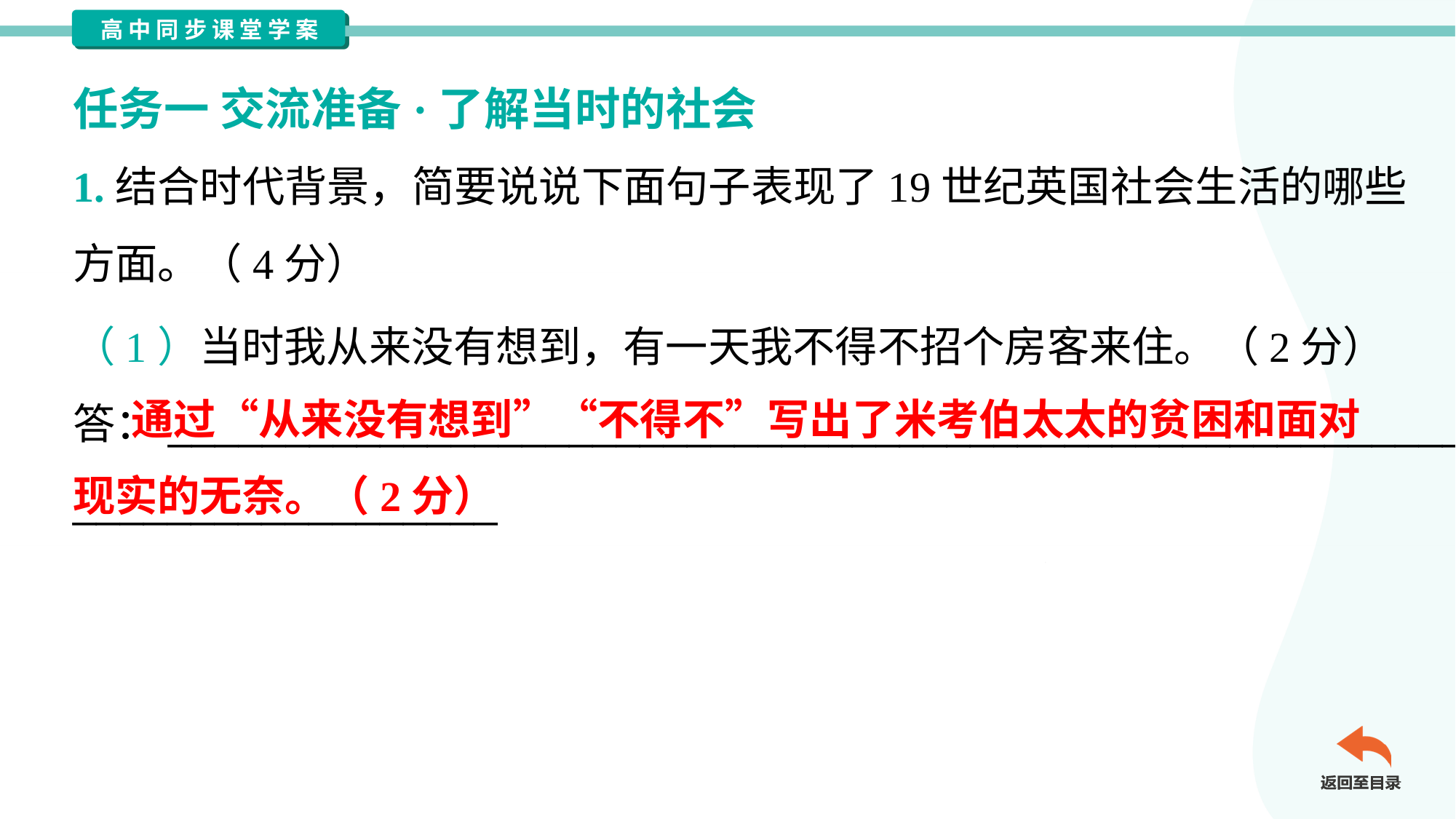

任务一 交流准备·了解当时的社会
1.结合时代背景，简要说说下面句子表现了19世纪英国社会生活的哪些
方面。（4分）
（1）当时我从来没有想到，有一天我不得不招个房客来住。（2分）
答：_________________________________________________________
__________________
     通过“从来没有想到”“不得不”写出了米考伯太太的贫困和面对现实的无奈。（2分）